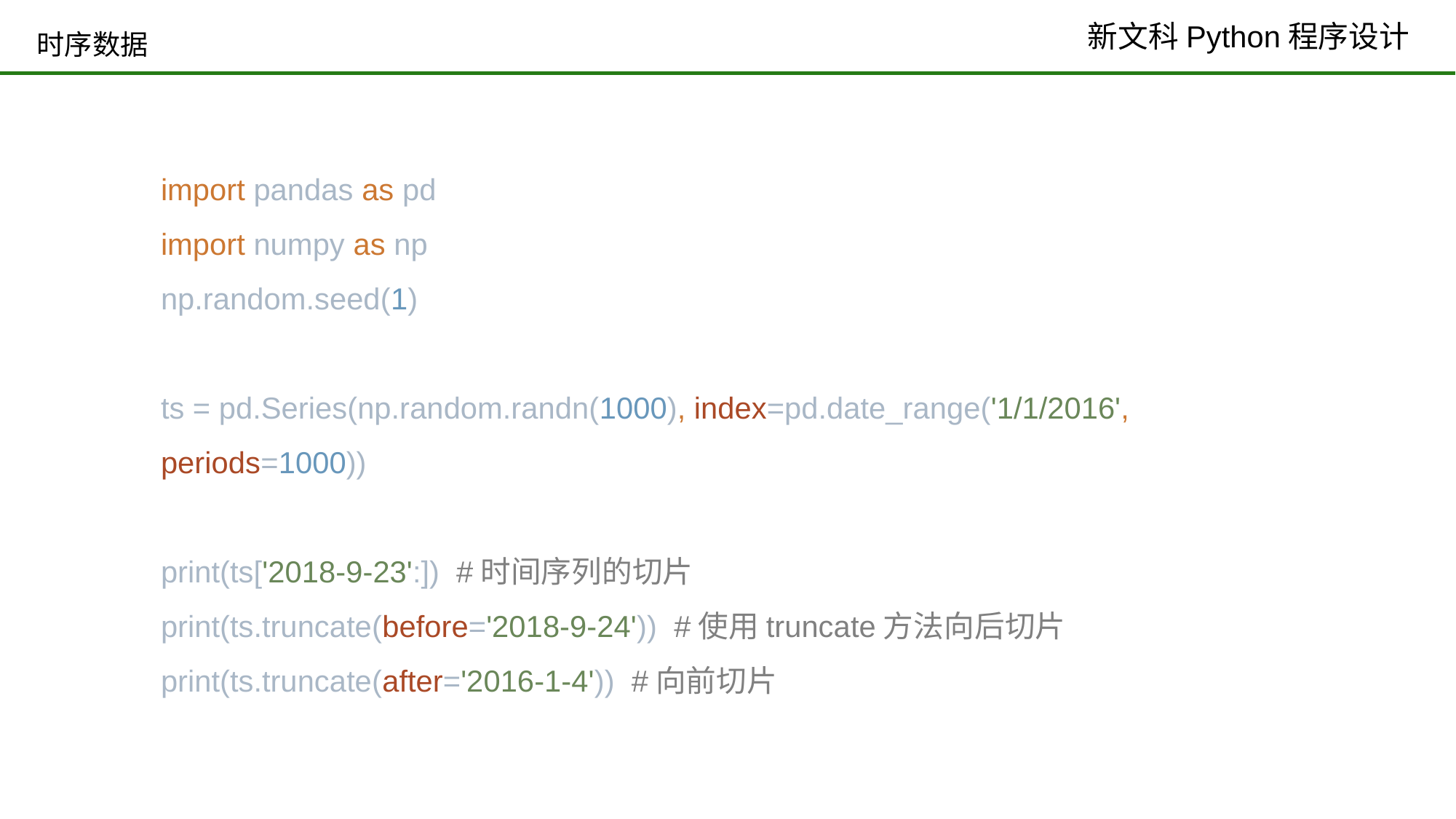

# 时序数据
import pandas as pd
import numpy as np
np.random.seed(1)
ts = pd.Series(np.random.randn(1000), index=pd.date_range('1/1/2016', periods=1000))
print(ts['2018-9-23':])  #时间序列的切片
print(ts.truncate(before='2018-9-24'))  #使用truncate方法向后切片
print(ts.truncate(after='2016-1-4'))  #向前切片